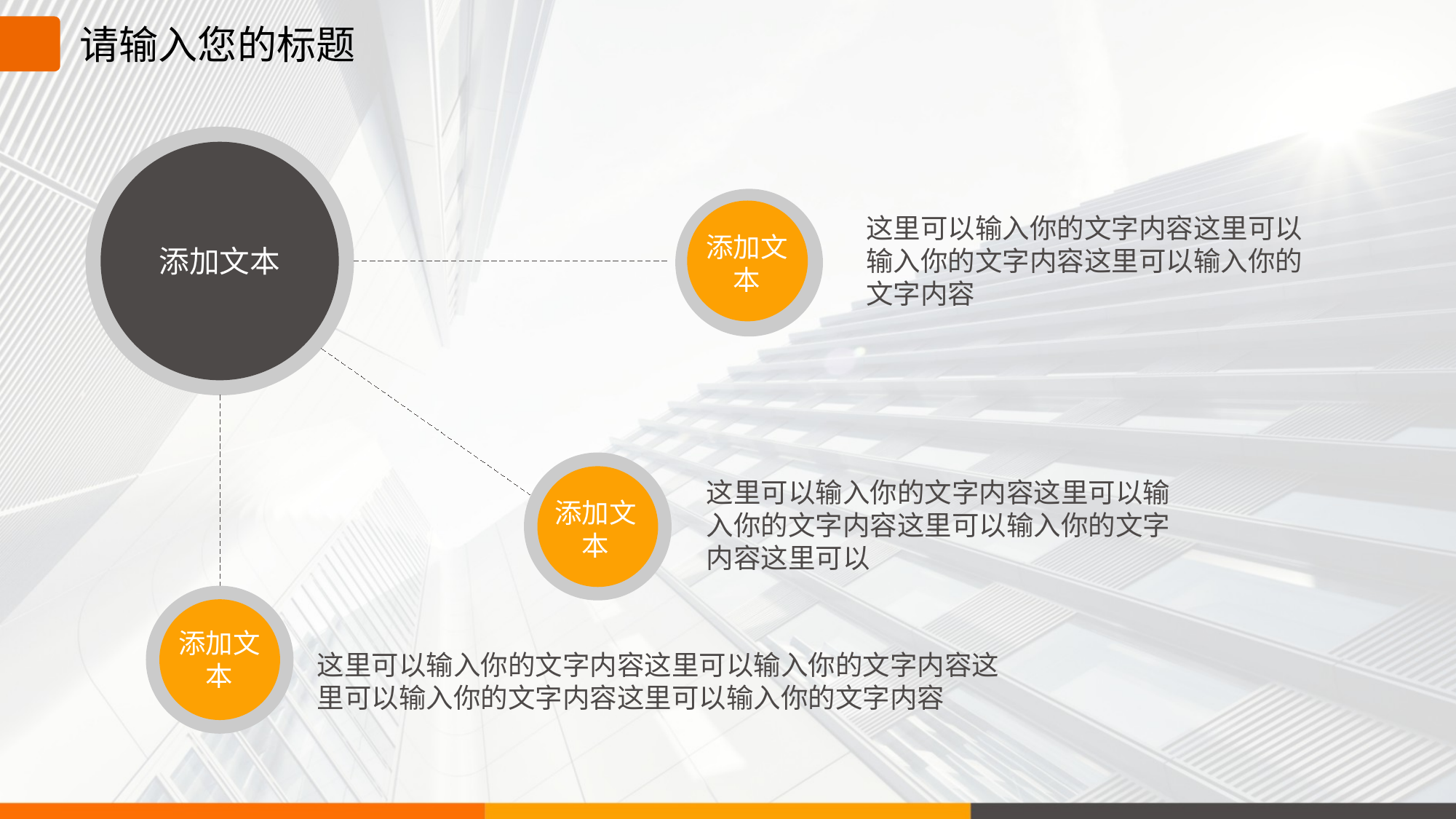

请输入您的标题

这里可以输入你的文字内容这里可以输入你的文字内容这里可以输入你的文字内容
添加文本
添加文本

这里可以输入你的文字内容这里可以输入你的文字内容这里可以输入你的文字内容这里可以
添加文本

添加文本
这里可以输入你的文字内容这里可以输入你的文字内容这里可以输入你的文字内容这里可以输入你的文字内容